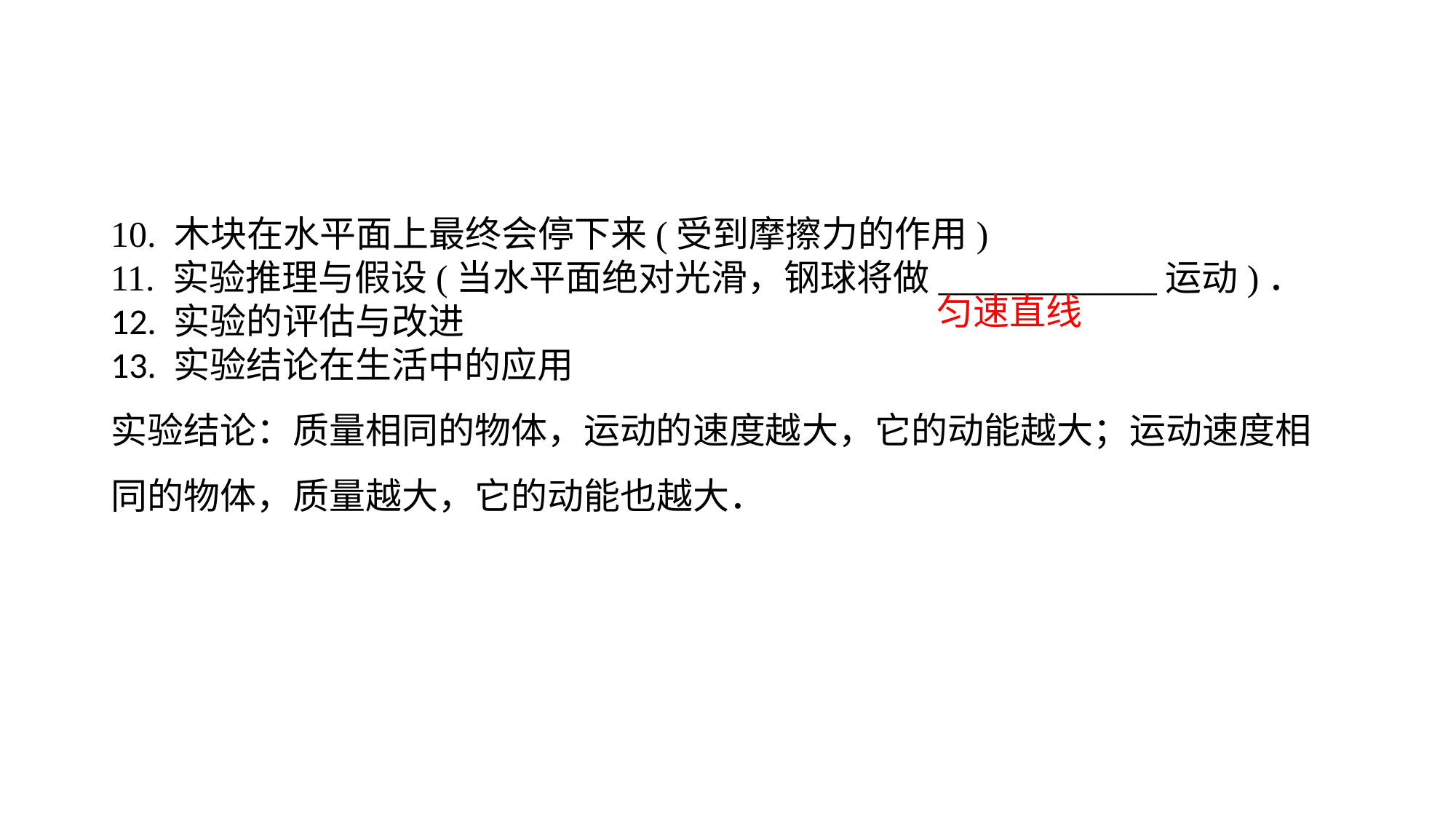

10. 木块在水平面上最终会停下来(受到摩擦力的作用)11. 实验推理与假设(当水平面绝对光滑，钢球将做____________运动)．12. 实验的评估与改进13. 实验结论在生活中的应用实验结论：质量相同的物体，运动的速度越大，它的动能越大；运动速度相同的物体，质量越大，它的动能也越大．
匀速直线